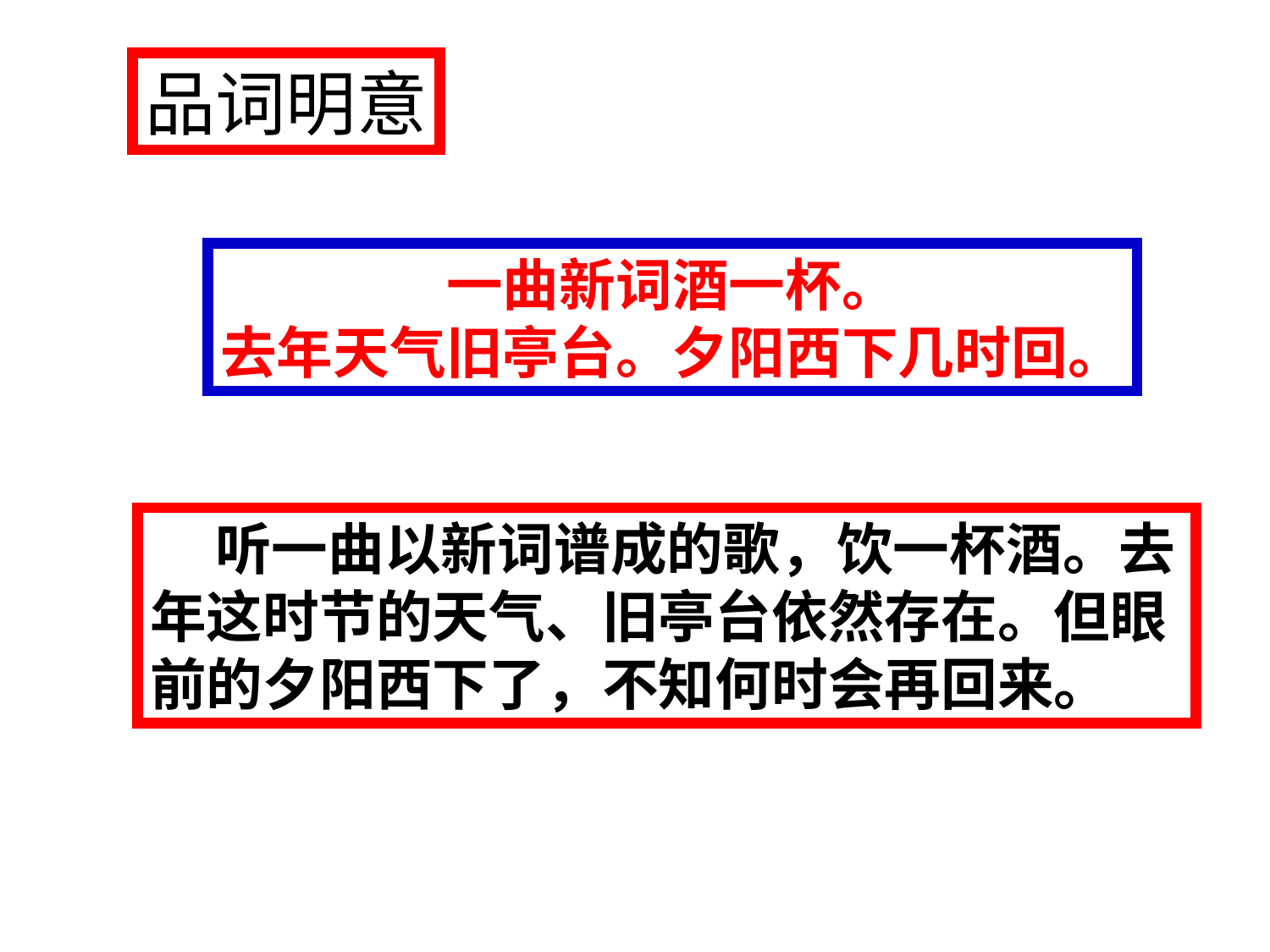

品词明意
一曲新词酒一杯。
去年天气旧亭台。夕阳西下几时回。
    听一曲以新词谱成的歌，饮一杯酒。去年这时节的天气、旧亭台依然存在。但眼前的夕阳西下了，不知何时会再回来。